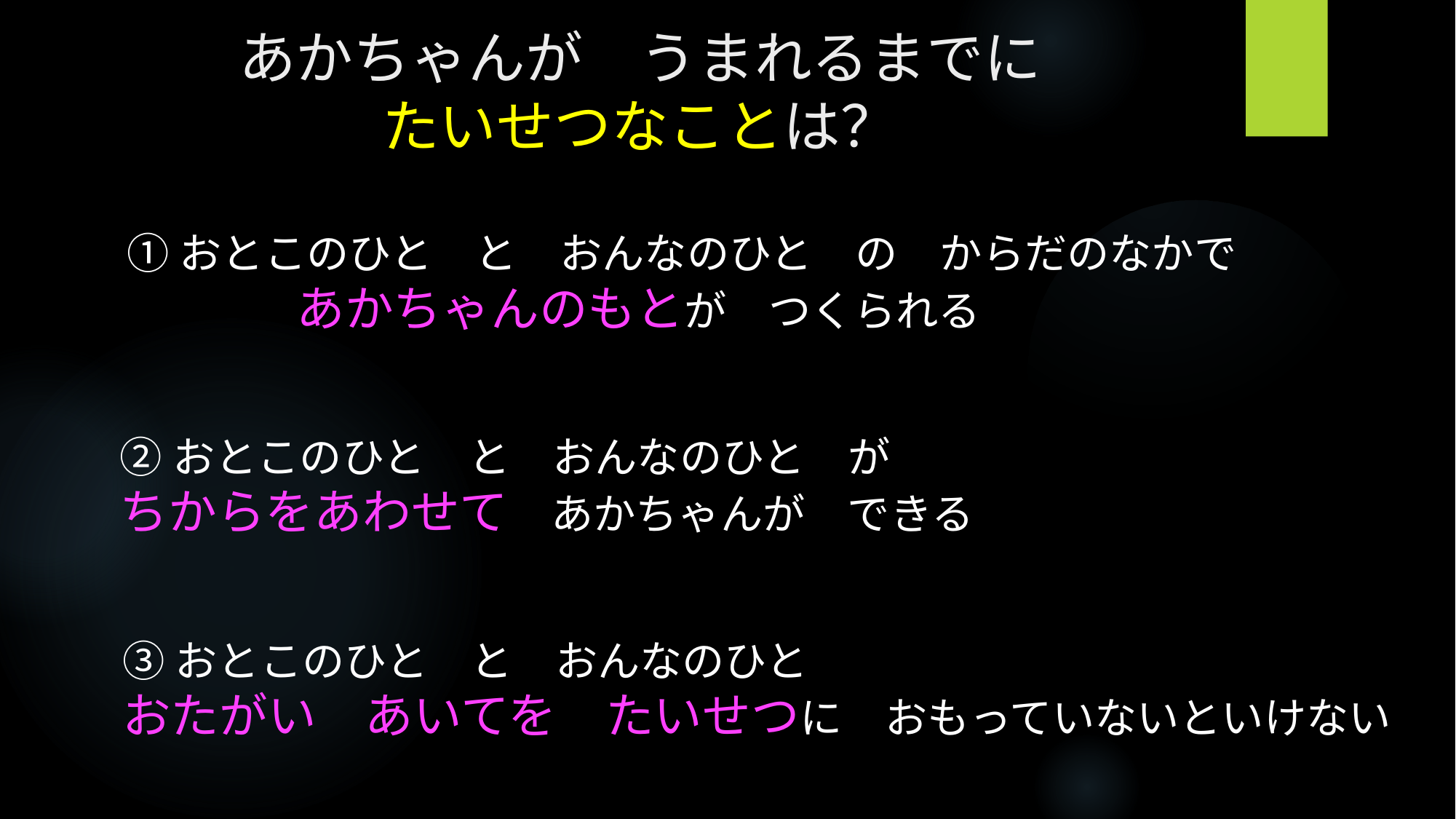

# あかちゃんが　うまれるまでに たいせつなことは？
①おとこのひと　と　おんなのひと　の　からだのなかで　　　　　あかちゃんのもとが　つくられる
②おとこのひと　と　おんなのひと　が
ちからをあわせて　あかちゃんが　できる
③おとこのひと　と　おんなのひと
おたがい　あいてを　たいせつに　おもっていないといけない